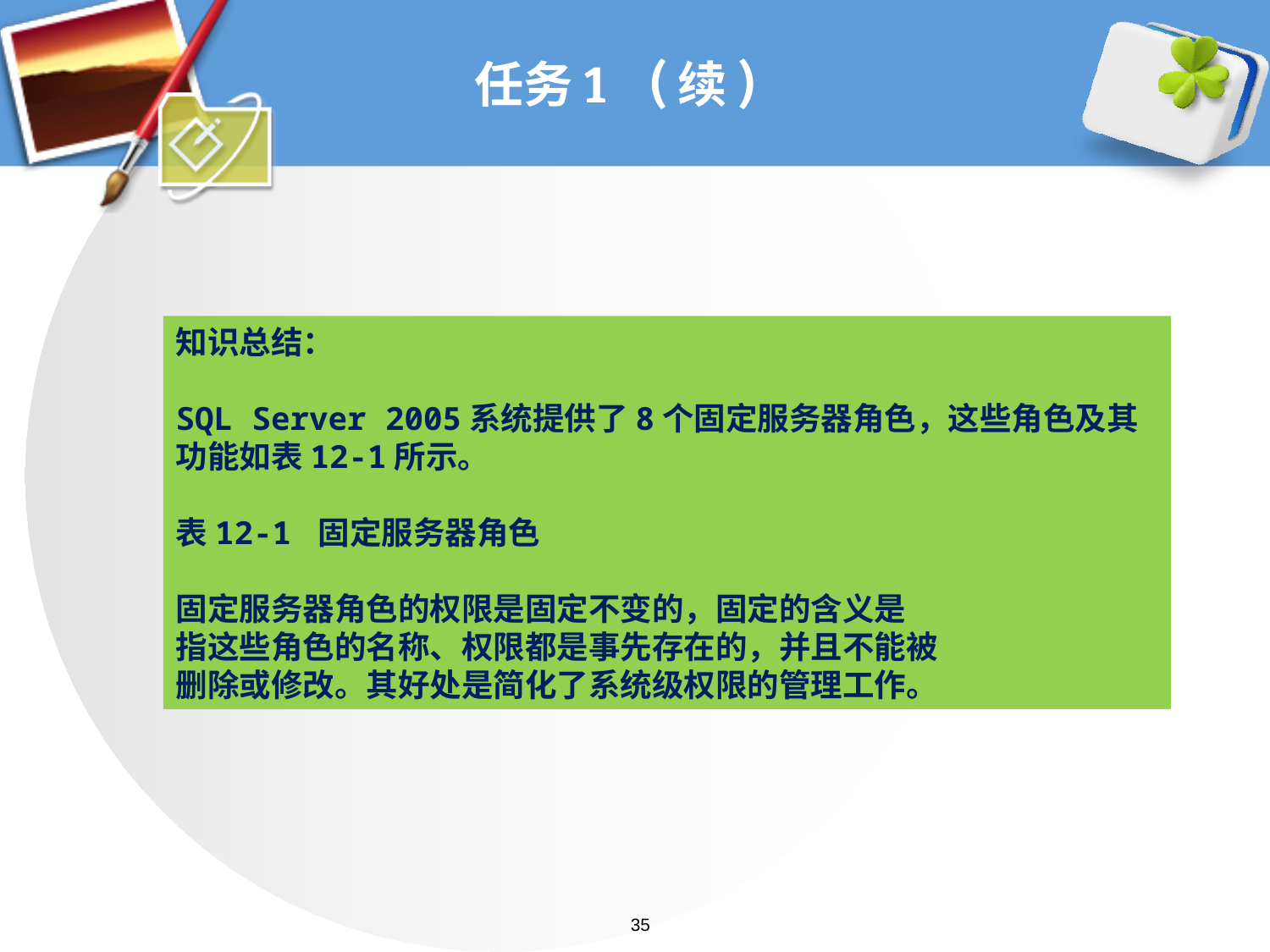

# 任务1     (续)
知识总结：

SQL Server 2005系统提供了8个固定服务器角色，这些角色及其功能如表12-1所示。

表12-1 固定服务器角色

固定服务器角色的权限是固定不变的，固定的含义是
指这些角色的名称、权限都是事先存在的，并且不能被
删除或修改。其好处是简化了系统级权限的管理工作。
35